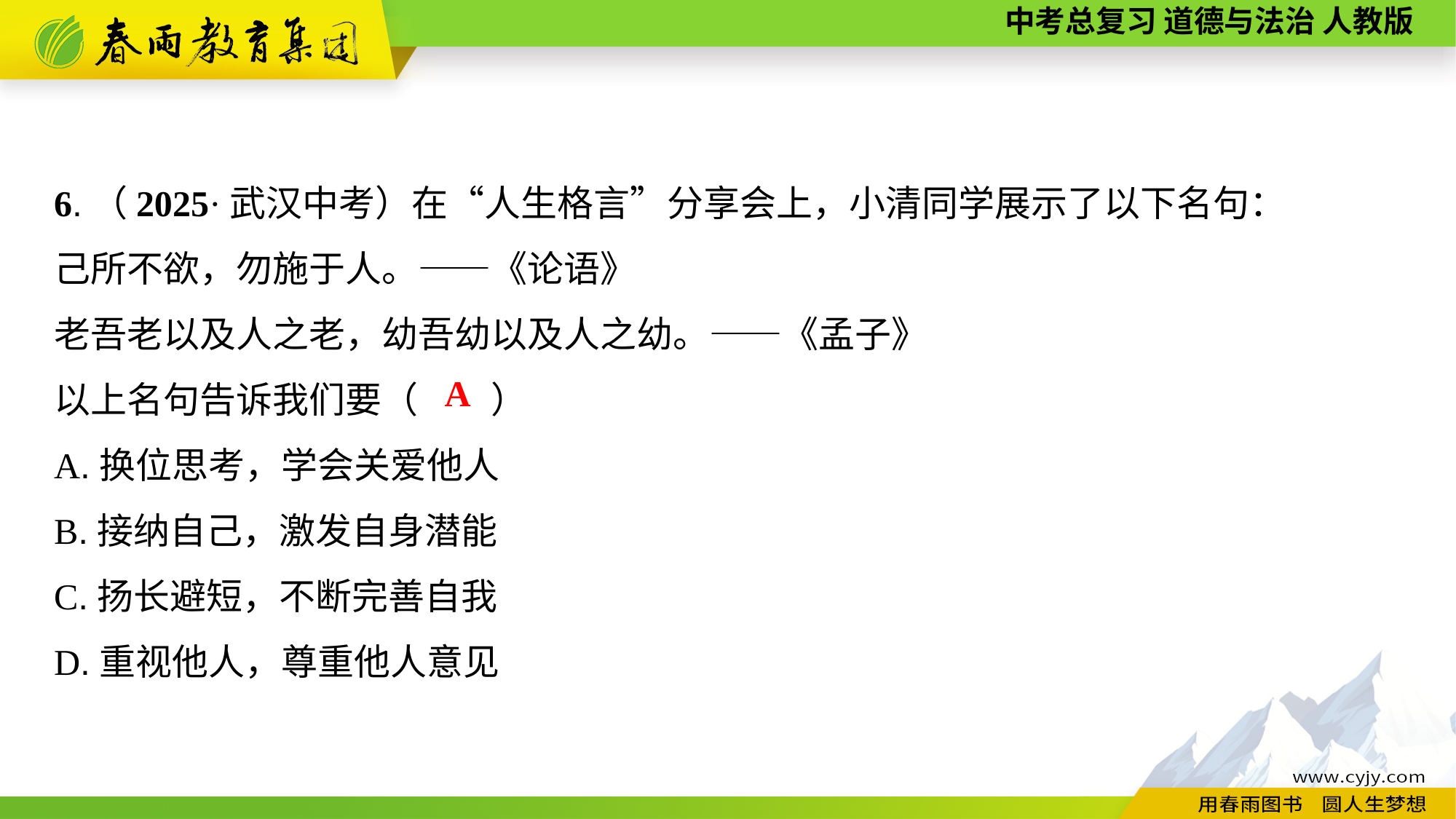

6.（2025·武汉中考）在“人生格言”分享会上，小清同学展示了以下名句：
己所不欲，勿施于人。——《论语》
老吾老以及人之老，幼吾幼以及人之幼。——《孟子》
以上名句告诉我们要（　　）
A.换位思考，学会关爱他人
B.接纳自己，激发自身潜能
C.扬长避短，不断完善自我
D.重视他人，尊重他人意见
A